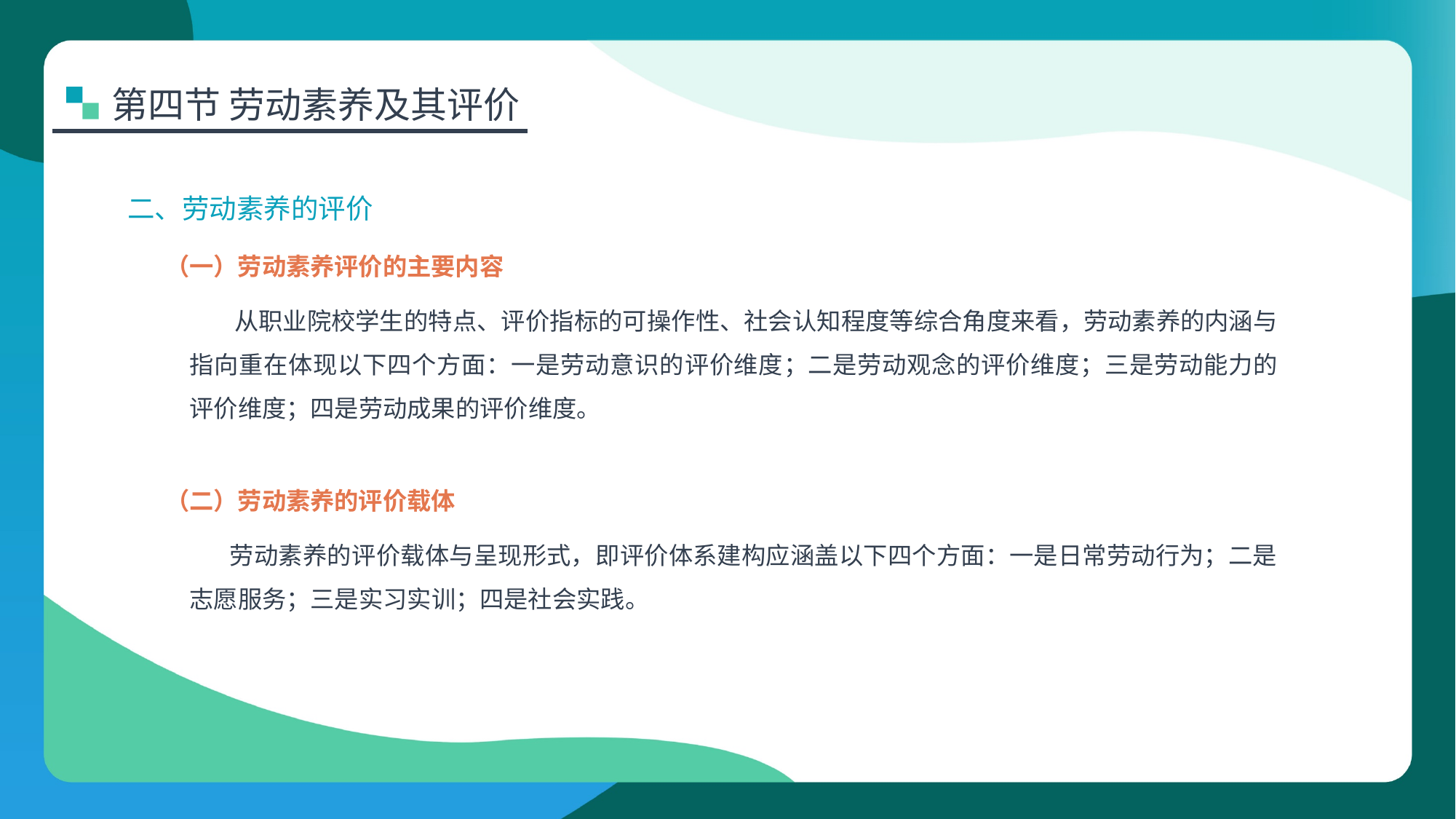

第四节 劳动素养及其评价

二、劳动素养的评价
（一）劳动素养评价的主要内容
       从职业院校学生的特点、评价指标的可操作性、社会认知程度等综合角度来看，劳动素养的内涵与指向重在体现以下四个方面：一是劳动意识的评价维度；二是劳动观念的评价维度；三是劳动能力的评价维度；四是劳动成果的评价维度。
（二）劳动素养的评价载体
      劳动素养的评价载体与呈现形式，即评价体系建构应涵盖以下四个方面：一是日常劳动行为；二是志愿服务；三是实习实训；四是社会实践。